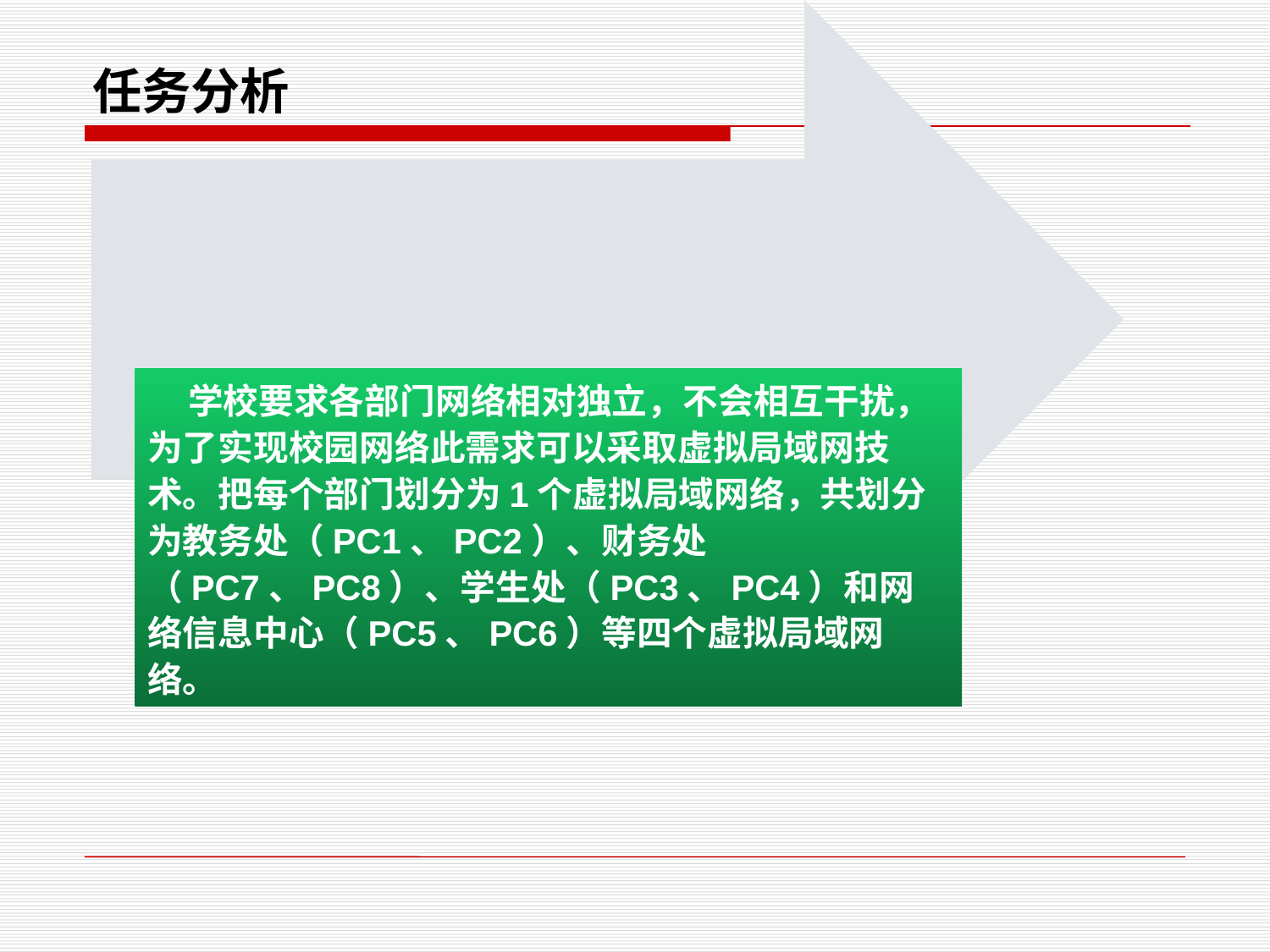

任务分析

    学校要求各部门网络相对独立，不会相互干扰，为了实现校园网络此需求可以采取虚拟局域网技术。把每个部门划分为1个虚拟局域网络，共划分为教务处（PC1、PC2）、财务处（PC7、PC8）、学生处（PC3、PC4）和网络信息中心（PC5、PC6）等四个虚拟局域网络。
89